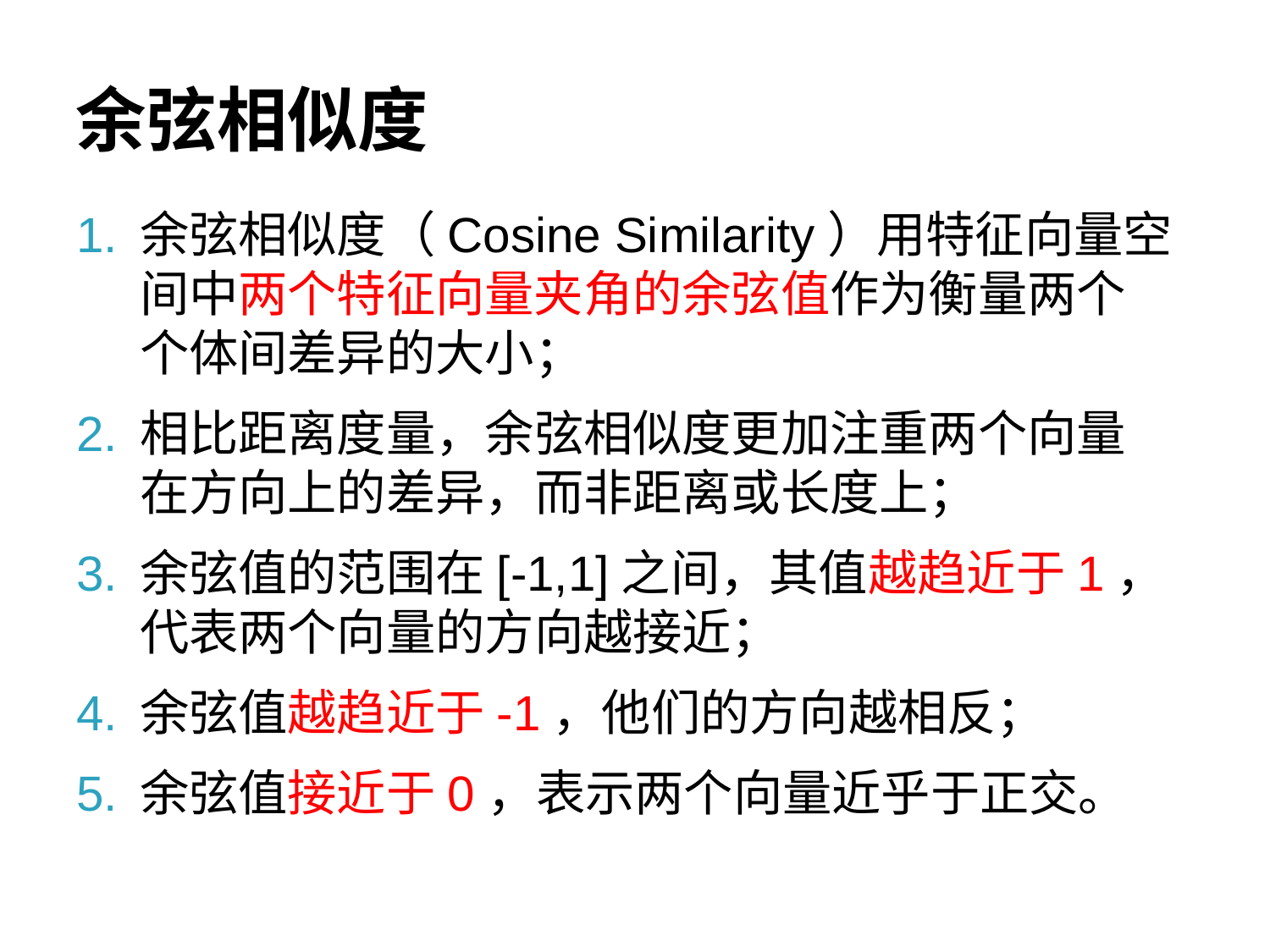

# 余弦相似度
余弦相似度（Cosine Similarity）用特征向量空间中两个特征向量夹角的余弦值作为衡量两个个体间差异的大小；
相比距离度量，余弦相似度更加注重两个向量在方向上的差异，而非距离或长度上；
余弦值的范围在[-1,1]之间，其值越趋近于1，代表两个向量的方向越接近；
余弦值越趋近于-1，他们的方向越相反；
余弦值接近于0，表示两个向量近乎于正交。